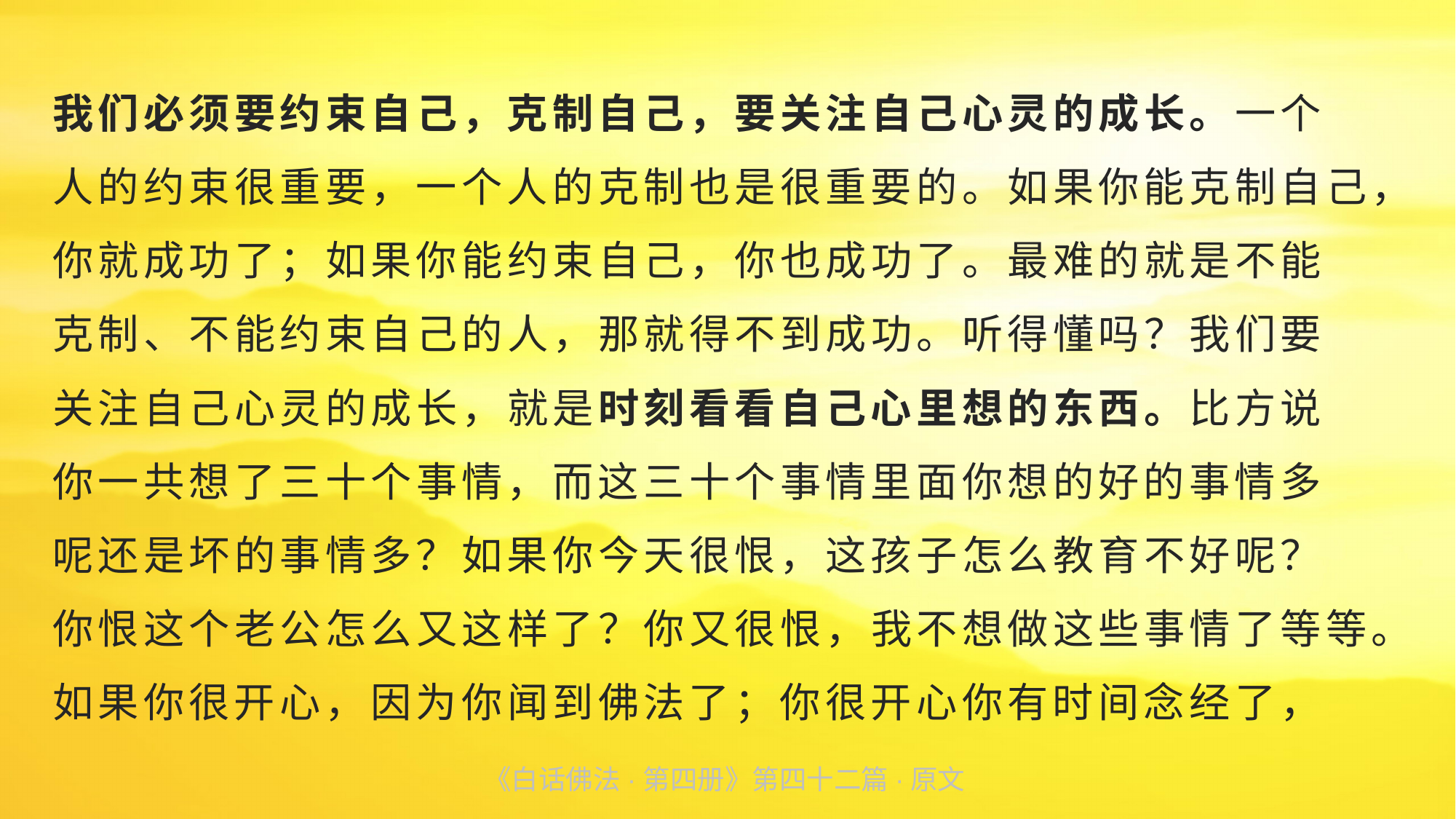

我们必须要约束自己，克制自己，要关注自己心灵的成长。一个
人的约束很重要，一个人的克制也是很重要的。如果你能克制自己，你就成功了；如果你能约束自己，你也成功了。最难的就是不能
克制、不能约束自己的人，那就得不到成功。听得懂吗？我们要
关注自己心灵的成长，就是时刻看看自己心里想的东西。比方说
你一共想了三十个事情，而这三十个事情里面你想的好的事情多
呢还是坏的事情多？如果你今天很恨，这孩子怎么教育不好呢？
你恨这个老公怎么又这样了？你又很恨，我不想做这些事情了等等。如果你很开心，因为你闻到佛法了；你很开心你有时间念经了，
《白话佛法·第四册》第四十二篇·原文